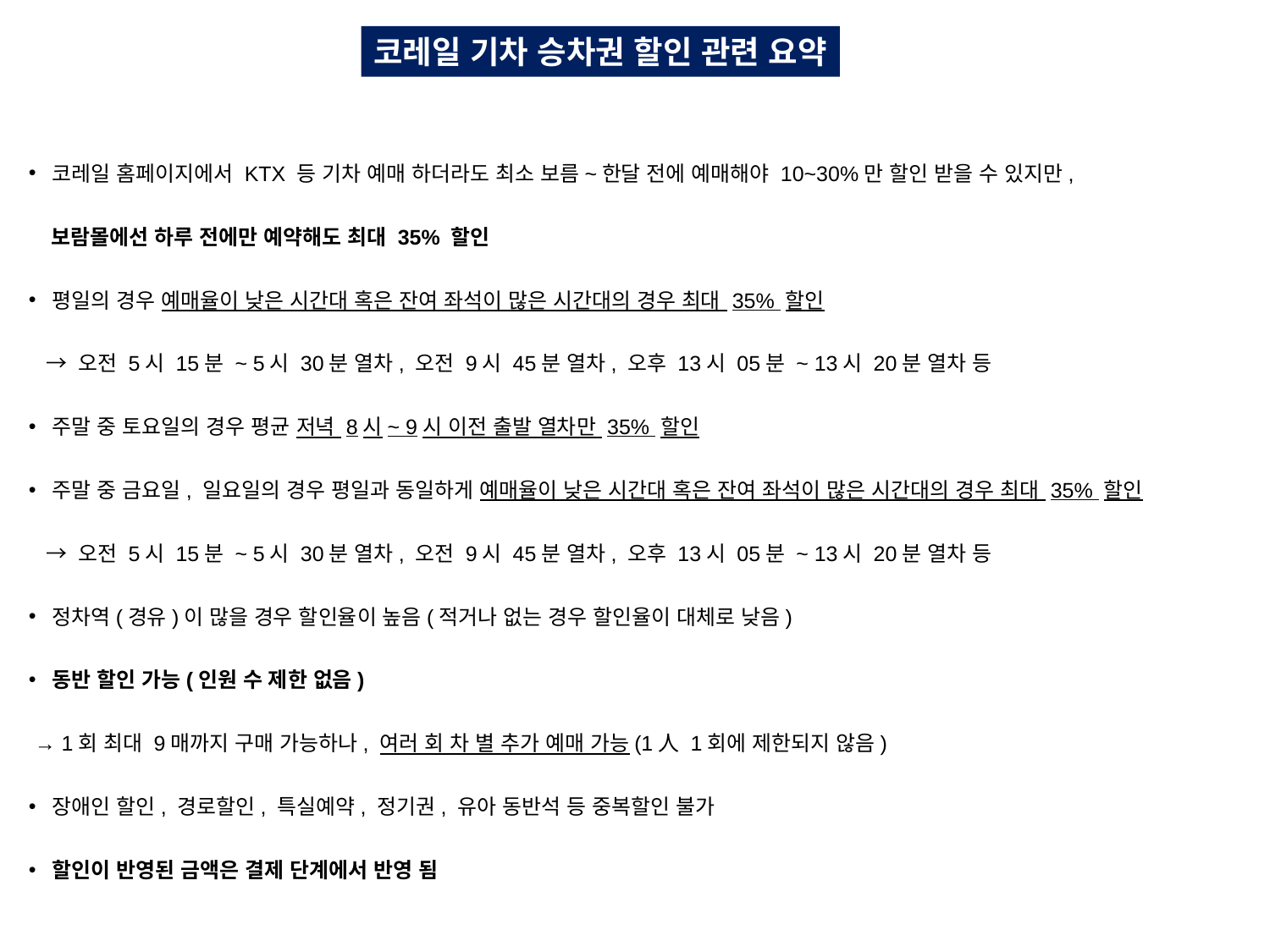

코레일 기차 승차권 할인 관련 요약
코레일 홈페이지에서 KTX 등 기차 예매 하더라도 최소 보름~한달 전에 예매해야 10~30%만 할인 받을 수 있지만,
   보람몰에선 하루 전에만 예약해도 최대 35% 할인
평일의 경우 예매율이 낮은 시간대 혹은 잔여 좌석이 많은 시간대의 경우 최대 35% 할인
   → 오전 5시 15분 ~ 5시 30분 열차, 오전 9시 45분 열차, 오후 13시 05분 ~ 13시 20분 열차 등
주말 중 토요일의 경우 평균 저녁 8시~ 9시 이전 출발 열차만 35% 할인
주말 중 금요일, 일요일의 경우 평일과 동일하게 예매율이 낮은 시간대 혹은 잔여 좌석이 많은 시간대의 경우 최대 35% 할인
   → 오전 5시 15분 ~ 5시 30분 열차, 오전 9시 45분 열차, 오후 13시 05분 ~ 13시 20분 열차 등
정차역(경유)이 많을 경우 할인율이 높음(적거나 없는 경우 할인율이 대체로 낮음)
동반 할인 가능(인원 수 제한 없음)
 → 1회 최대 9매까지 구매 가능하나, 여러 회 차 별 추가 예매 가능(1人 1회에 제한되지 않음)
장애인 할인, 경로할인, 특실예약, 정기권, 유아 동반석 등 중복할인 불가
할인이 반영된 금액은 결제 단계에서 반영 됨